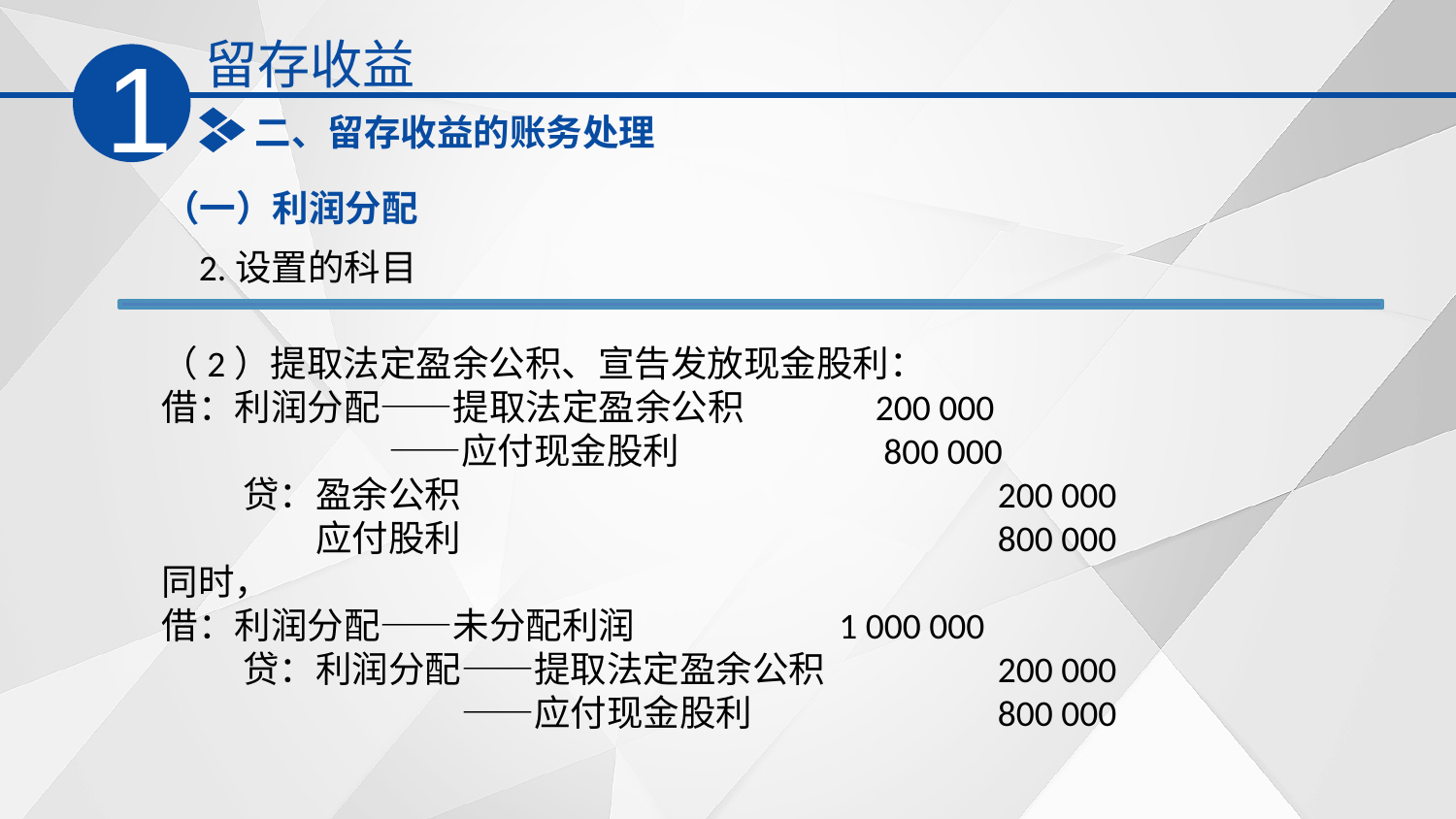

留存收益
1

二、留存收益的账务处理

（一）利润分配
2.设置的科目

（2）提取法定盈余公积、宣告发放现金股利：
借：利润分配——提取法定盈余公积　　      200 000
　　　　　　 ——应付现金股利　　　      　800 000
　　 贷：盈余公积　　　　　　　　　　　         　  200 000
　　　　 应付股利　　　　　　　　　　　　           800 000
同时，
借：利润分配——未分配利润　　　　      1 000 000
　　 贷：利润分配——提取法定盈余公积　           　200 000
　　　　　　　　 ——应付现金股利　　　　           800 000